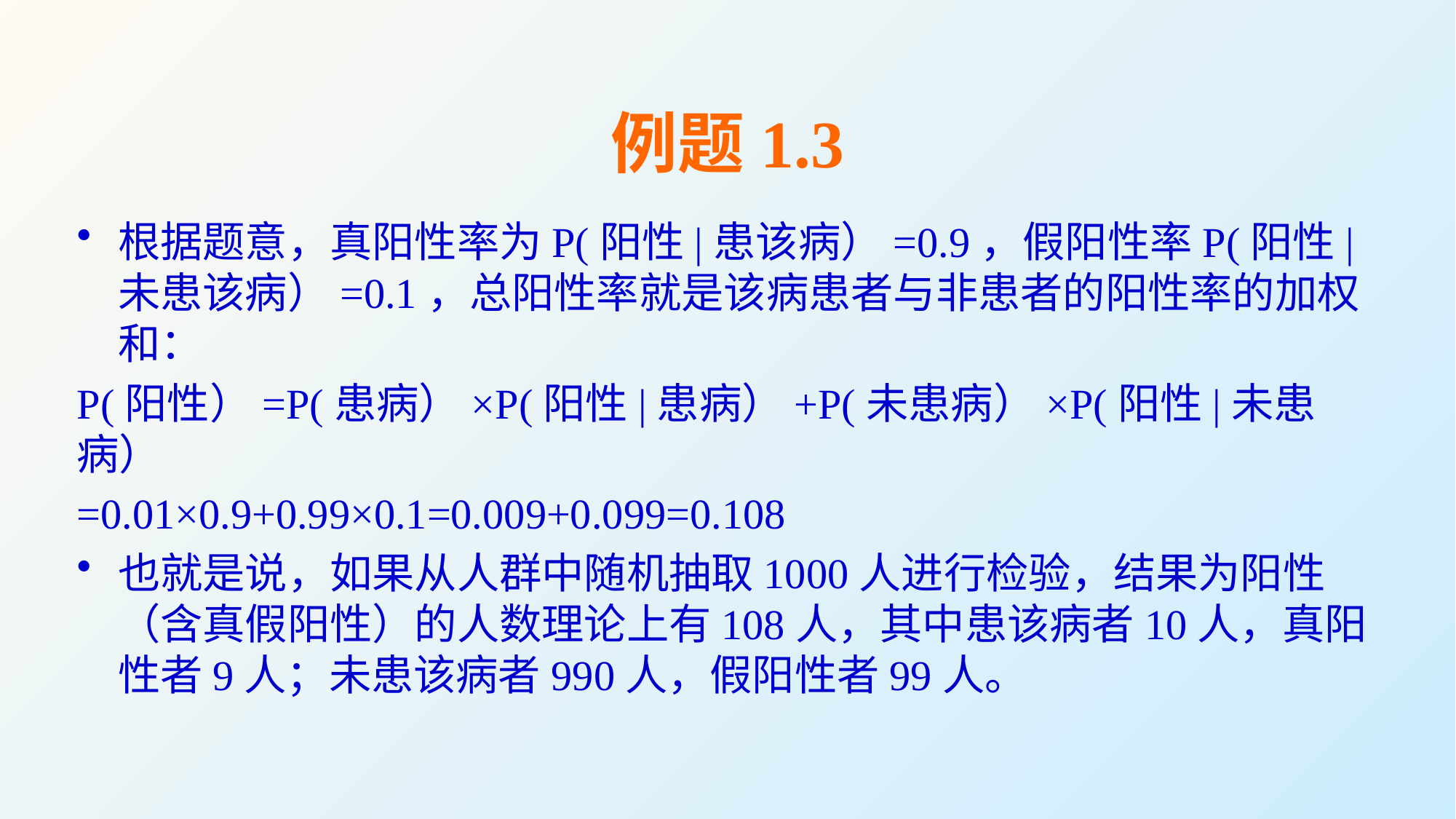

# 例题1.3
根据题意，真阳性率为P(阳性|患该病）=0.9，假阳性率P(阳性|未患该病）=0.1，总阳性率就是该病患者与非患者的阳性率的加权和：
P(阳性）=P(患病）×P(阳性|患病）+P(未患病）×P(阳性|未患病）
=0.01×0.9+0.99×0.1=0.009+0.099=0.108
也就是说，如果从人群中随机抽取1000人进行检验，结果为阳性（含真假阳性）的人数理论上有108人，其中患该病者10人，真阳性者9人；未患该病者990人，假阳性者99人。